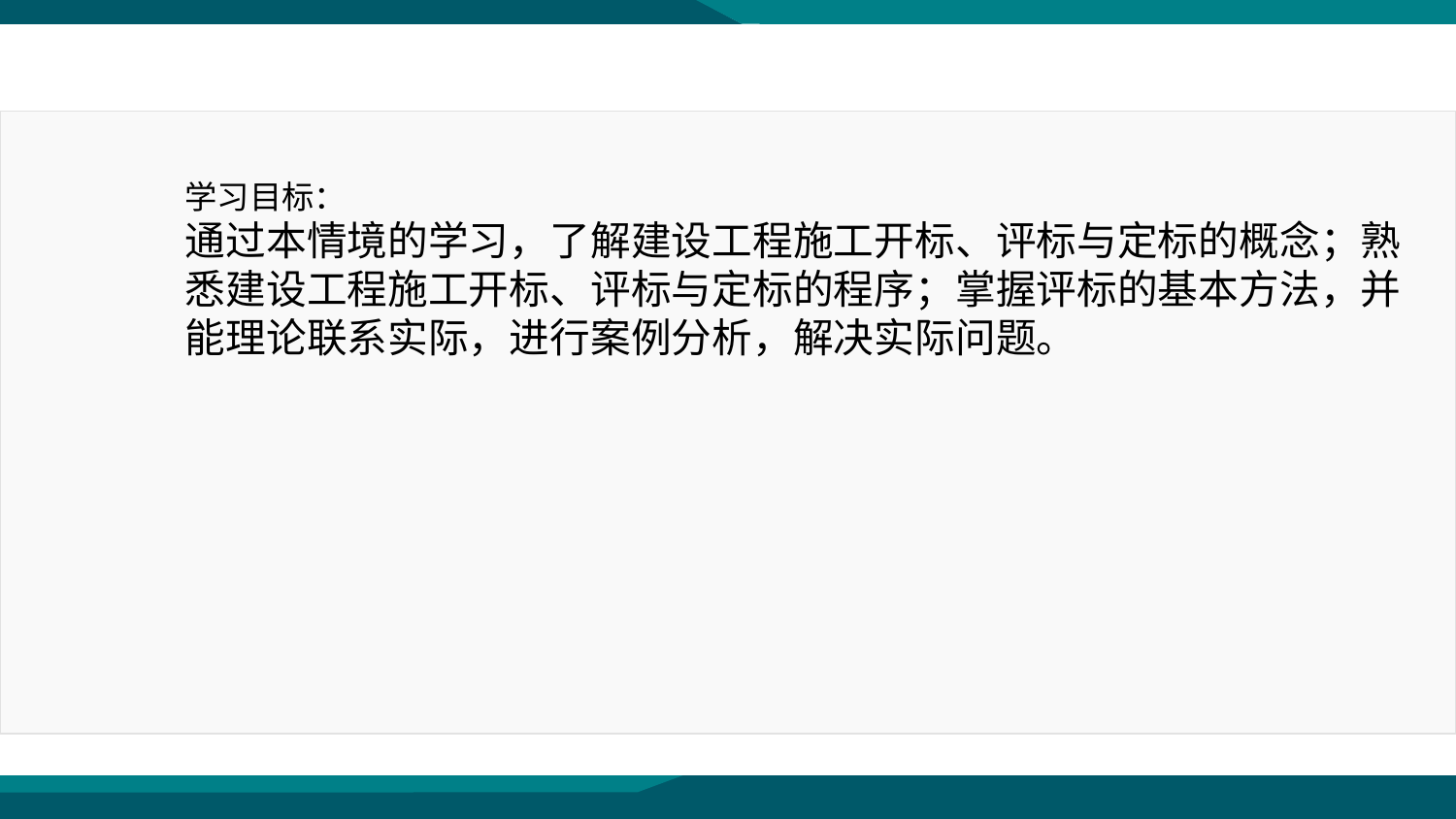

学习目标：
通过本情境的学习，了解建设工程施工开标、评标与定标的概念；熟悉建设工程施工开标、评标与定标的程序；掌握评标的基本方法，并能理论联系实际，进行案例分析，解决实际问题。